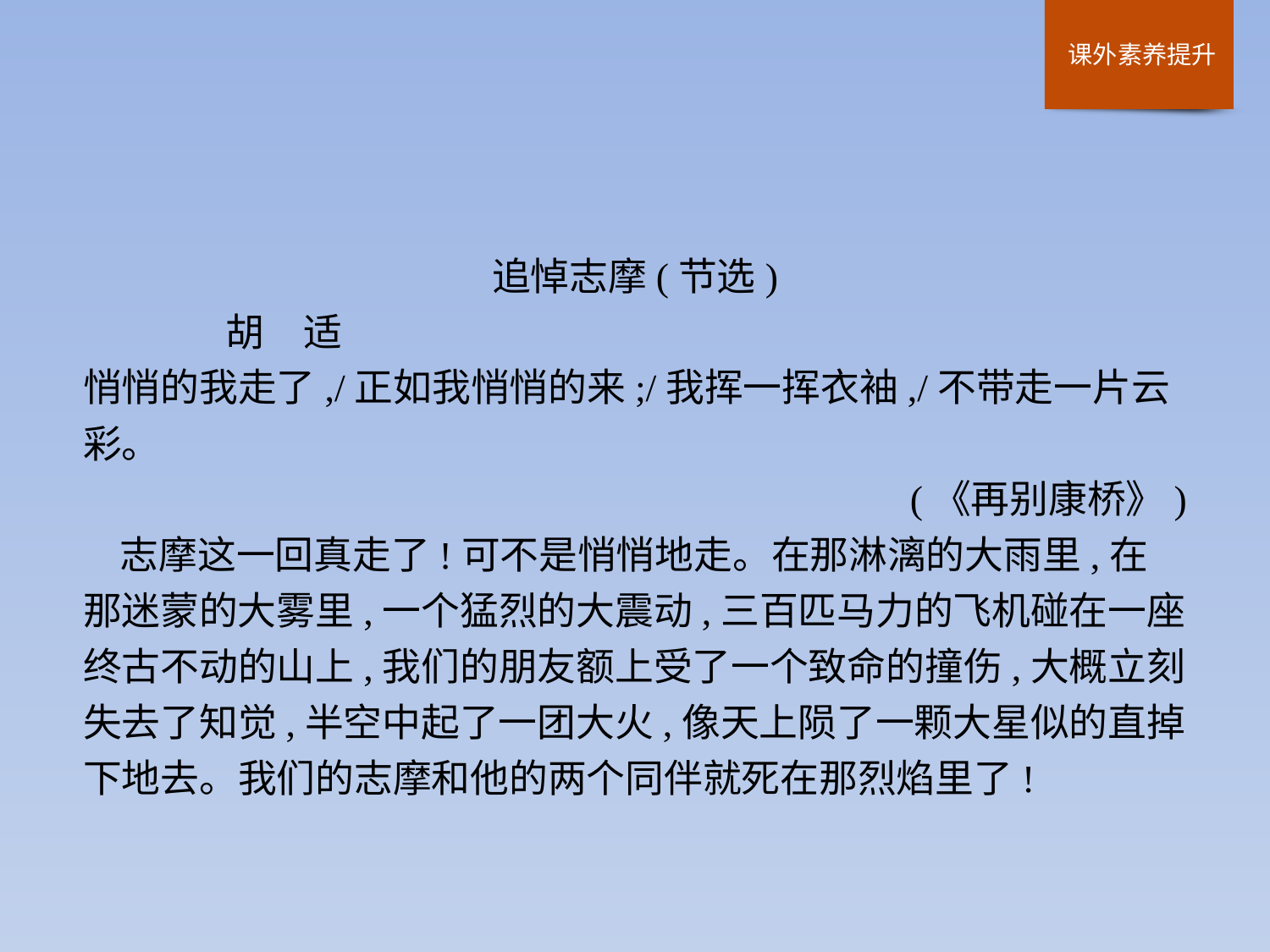

追悼志摩(节选)
	胡　适
悄悄的我走了,/正如我悄悄的来;/我挥一挥衣袖,/不带走一片云彩。
(《再别康桥》)
志摩这一回真走了!可不是悄悄地走。在那淋漓的大雨里,在那迷蒙的大雾里,一个猛烈的大震动,三百匹马力的飞机碰在一座终古不动的山上,我们的朋友额上受了一个致命的撞伤,大概立刻失去了知觉,半空中起了一团大火,像天上陨了一颗大星似的直掉下地去。我们的志摩和他的两个同伴就死在那烈焰里了!